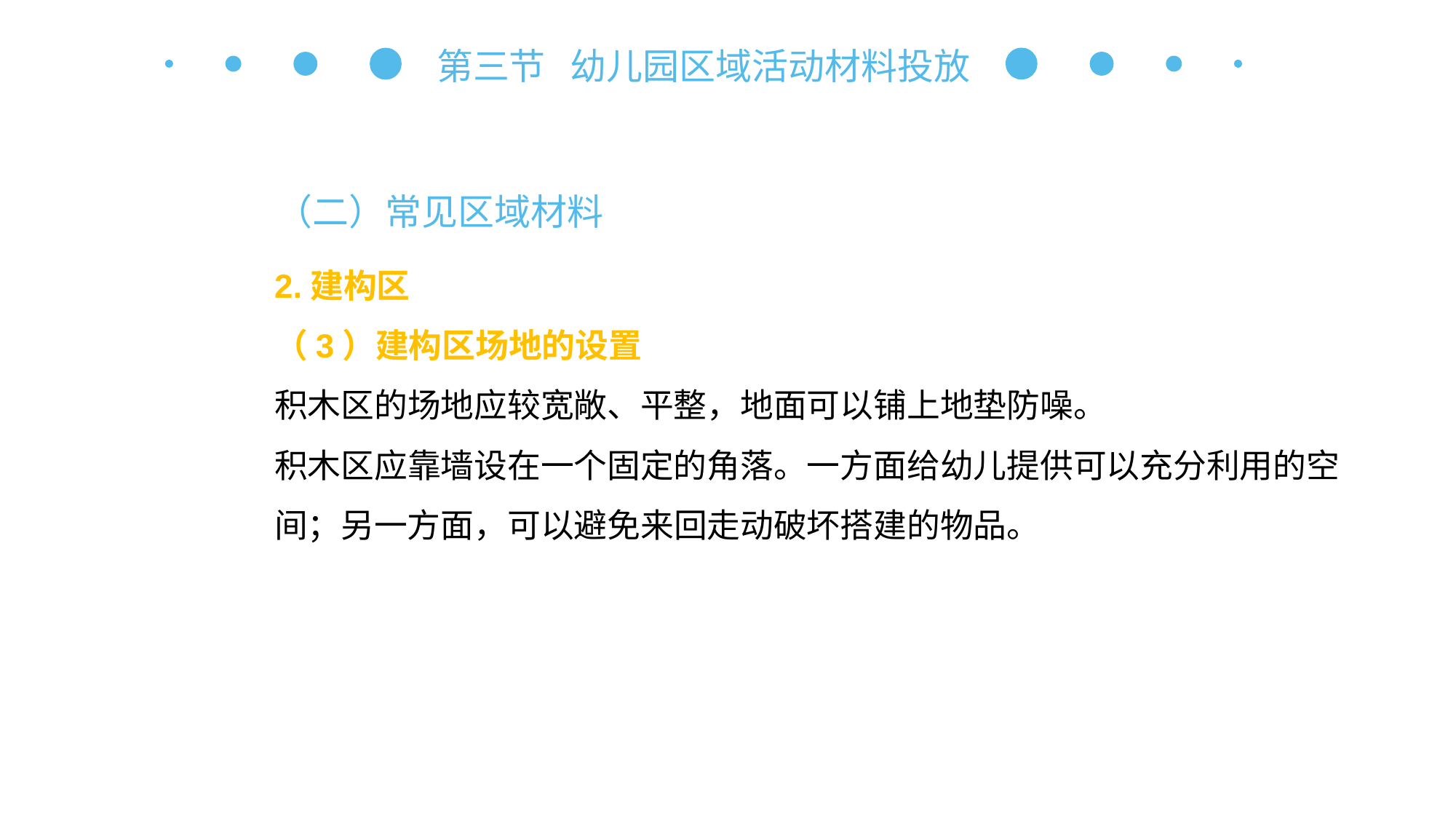

第三节   幼儿园区域活动材料投放

（二）常见区域材料
2.建构区
（3）建构区场地的设置
积木区的场地应较宽敞、平整，地面可以铺上地垫防噪。
积木区应靠墙设在一个固定的角落。一方面给幼儿提供可以充分利用的空间；另一方面，可以避免来回走动破坏搭建的物品。